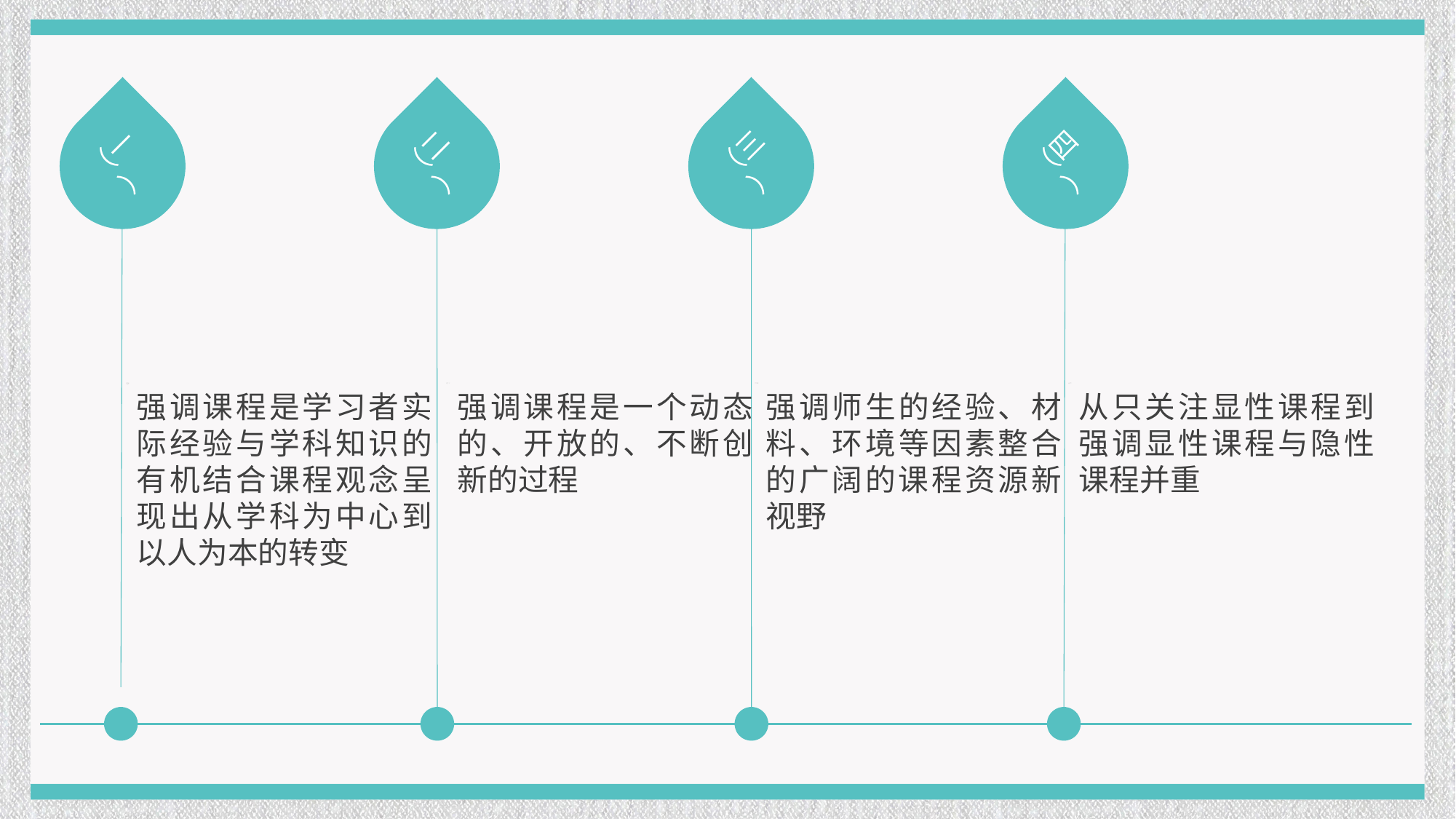

（一）

（二）

（三）

（四）

强调师生的经验、材料、环境等因素整合的广阔的课程资源新视野
强调课程是学习者实际经验与学科知识的有机结合课程观念呈现出从学科为中心到以人为本的转变
强调课程是一个动态的、开放的、不断创新的过程
从只关注显性课程到强调显性课程与隐性课程并重